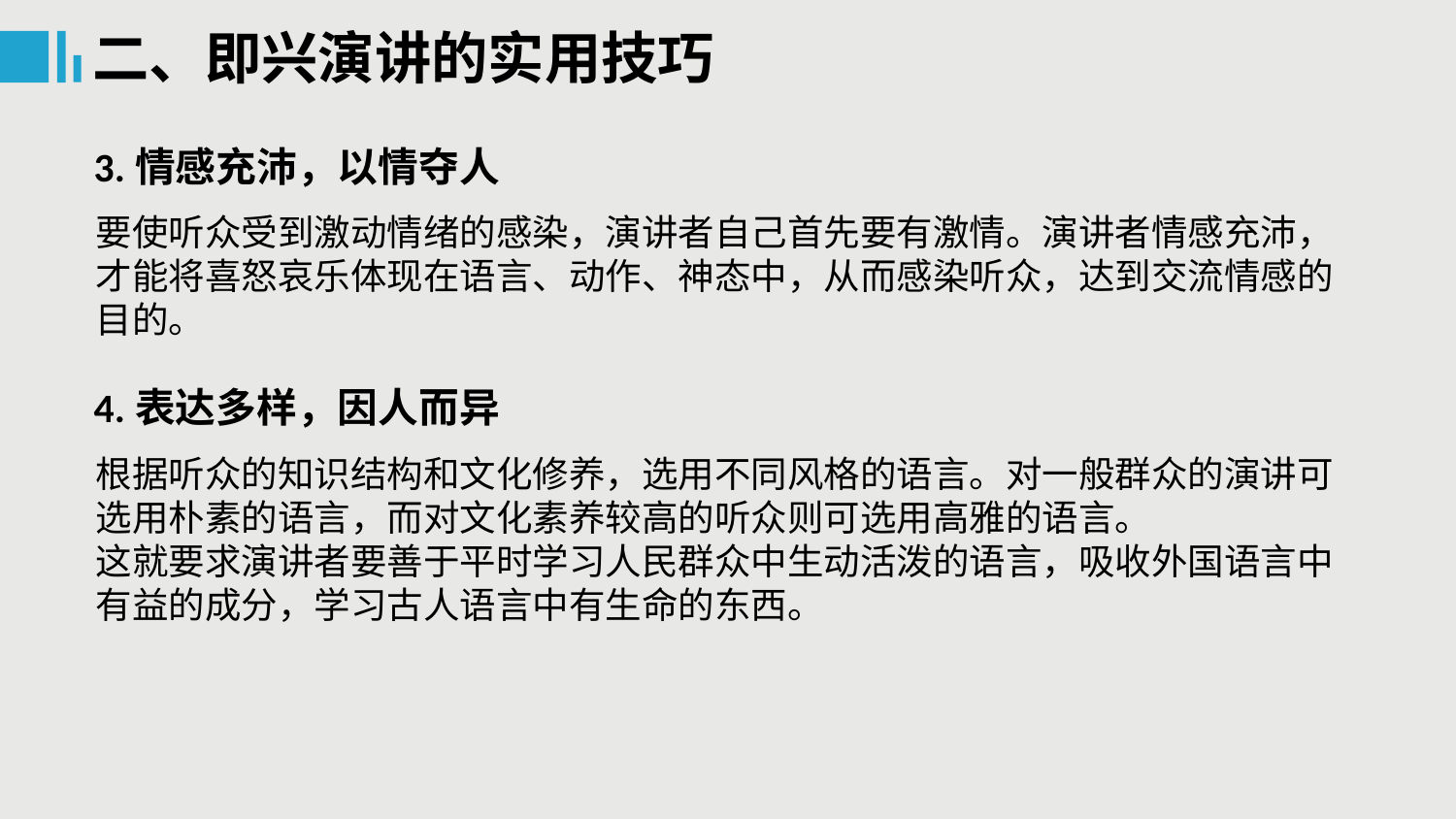

二、即兴演讲的实用技巧

3.情感充沛，以情夺人
要使听众受到激动情绪的感染，演讲者自己首先要有激情。演讲者情感充沛，才能将喜怒哀乐体现在语言、动作、神态中，从而感染听众，达到交流情感的目的。
4.表达多样，因人而异
根据听众的知识结构和文化修养，选用不同风格的语言。对一般群众的演讲可选用朴素的语言，而对文化素养较高的听众则可选用高雅的语言。
这就要求演讲者要善于平时学习人民群众中生动活泼的语言，吸收外国语言中有益的成分，学习古人语言中有生命的东西。